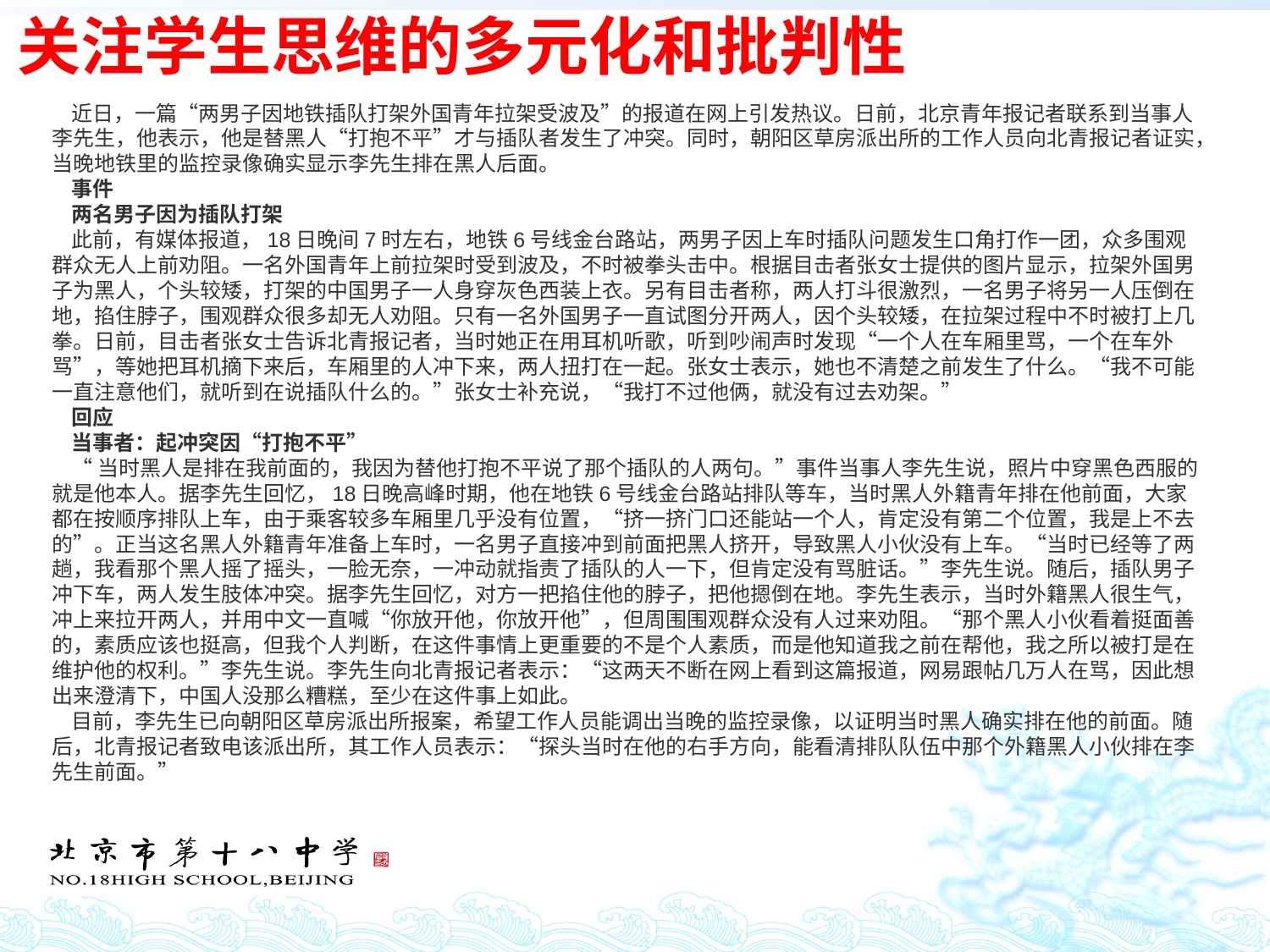

关注学生思维的多元化和批判性
近日，一篇“两男子因地铁插队打架外国青年拉架受波及”的报道在网上引发热议。日前，北京青年报记者联系到当事人李先生，他表示，他是替黑人“打抱不平”才与插队者发生了冲突。同时，朝阳区草房派出所的工作人员向北青报记者证实，当晚地铁里的监控录像确实显示李先生排在黑人后面。
事件
两名男子因为插队打架
此前，有媒体报道，18日晚间7时左右，地铁6号线金台路站，两男子因上车时插队问题发生口角打作一团，众多围观群众无人上前劝阻。一名外国青年上前拉架时受到波及，不时被拳头击中。根据目击者张女士提供的图片显示，拉架外国男子为黑人，个头较矮，打架的中国男子一人身穿灰色西装上衣。另有目击者称，两人打斗很激烈，一名男子将另一人压倒在地，掐住脖子，围观群众很多却无人劝阻。只有一名外国男子一直试图分开两人，因个头较矮，在拉架过程中不时被打上几拳。日前，目击者张女士告诉北青报记者，当时她正在用耳机听歌，听到吵闹声时发现“一个人在车厢里骂，一个在车外骂”，等她把耳机摘下来后，车厢里的人冲下来，两人扭打在一起。张女士表示，她也不清楚之前发生了什么。“我不可能一直注意他们，就听到在说插队什么的。”张女士补充说，“我打不过他俩，就没有过去劝架。”
回应
当事者：起冲突因“打抱不平”
“当时黑人是排在我前面的，我因为替他打抱不平说了那个插队的人两句。”事件当事人李先生说，照片中穿黑色西服的就是他本人。据李先生回忆，18日晚高峰时期，他在地铁6号线金台路站排队等车，当时黑人外籍青年排在他前面，大家都在按顺序排队上车，由于乘客较多车厢里几乎没有位置，“挤一挤门口还能站一个人，肯定没有第二个位置，我是上不去的”。正当这名黑人外籍青年准备上车时，一名男子直接冲到前面把黑人挤开，导致黑人小伙没有上车。“当时已经等了两趟，我看那个黑人摇了摇头，一脸无奈，一冲动就指责了插队的人一下，但肯定没有骂脏话。”李先生说。随后，插队男子冲下车，两人发生肢体冲突。据李先生回忆，对方一把掐住他的脖子，把他摁倒在地。李先生表示，当时外籍黑人很生气，冲上来拉开两人，并用中文一直喊“你放开他，你放开他”，但周围围观群众没有人过来劝阻。“那个黑人小伙看着挺面善的，素质应该也挺高，但我个人判断，在这件事情上更重要的不是个人素质，而是他知道我之前在帮他，我之所以被打是在维护他的权利。”李先生说。李先生向北青报记者表示：“这两天不断在网上看到这篇报道，网易跟帖几万人在骂，因此想出来澄清下，中国人没那么糟糕，至少在这件事上如此。
目前，李先生已向朝阳区草房派出所报案，希望工作人员能调出当晚的监控录像，以证明当时黑人确实排在他的前面。随后，北青报记者致电该派出所，其工作人员表示：“探头当时在他的右手方向，能看清排队队伍中那个外籍黑人小伙排在李先生前面。”